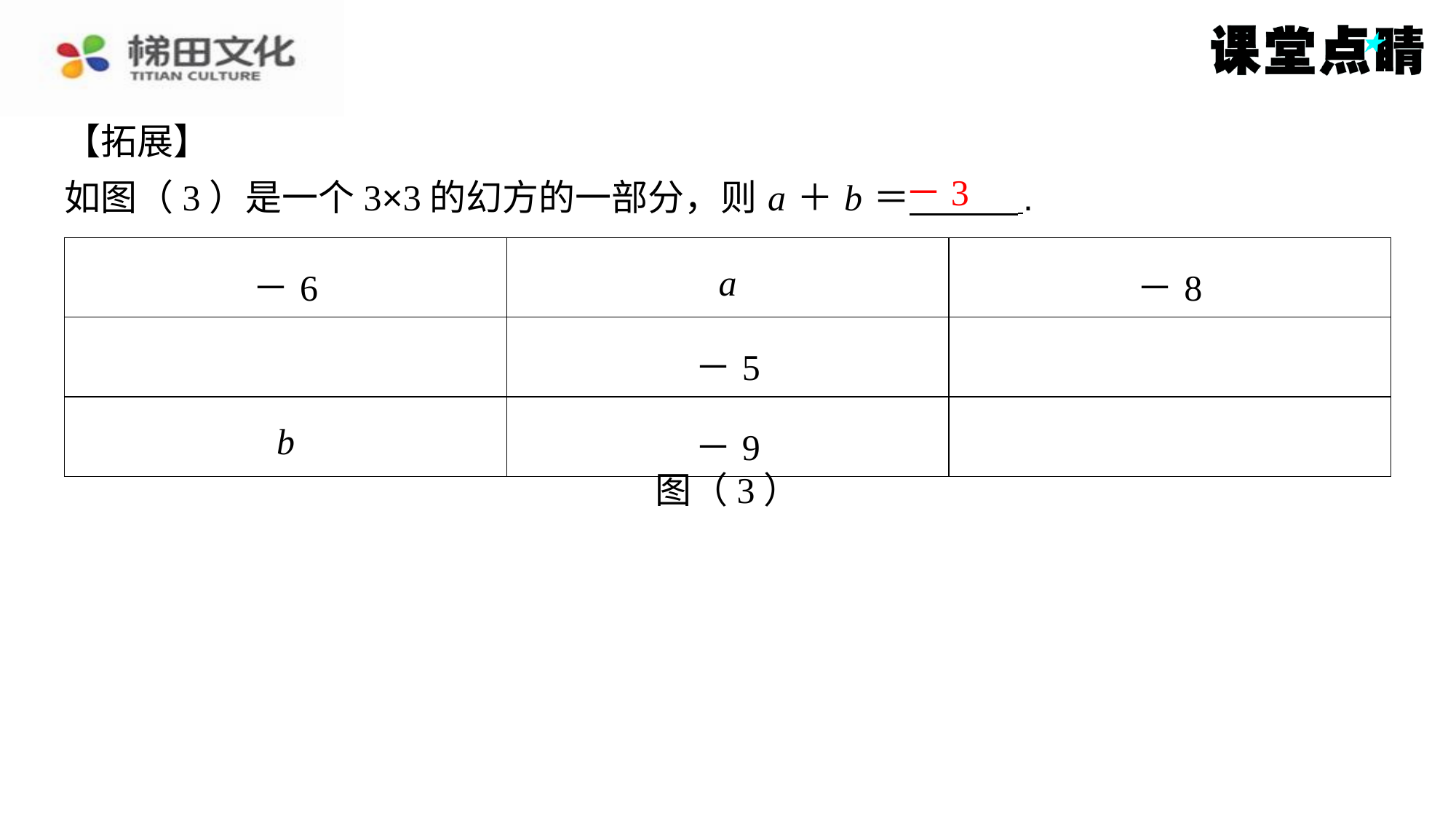

【拓展】
如图（3）是一个3×3的幻方的一部分，则 a ＋ b ＝                 ⁠.
－3
| －6 | a | －8 |
| --- | --- | --- |
|  | －5 |  |
| b | －9 |  |
图（3）
解：1.如图（1）所示，答案不唯一.
变式：如图（2）所示，答案不唯一.